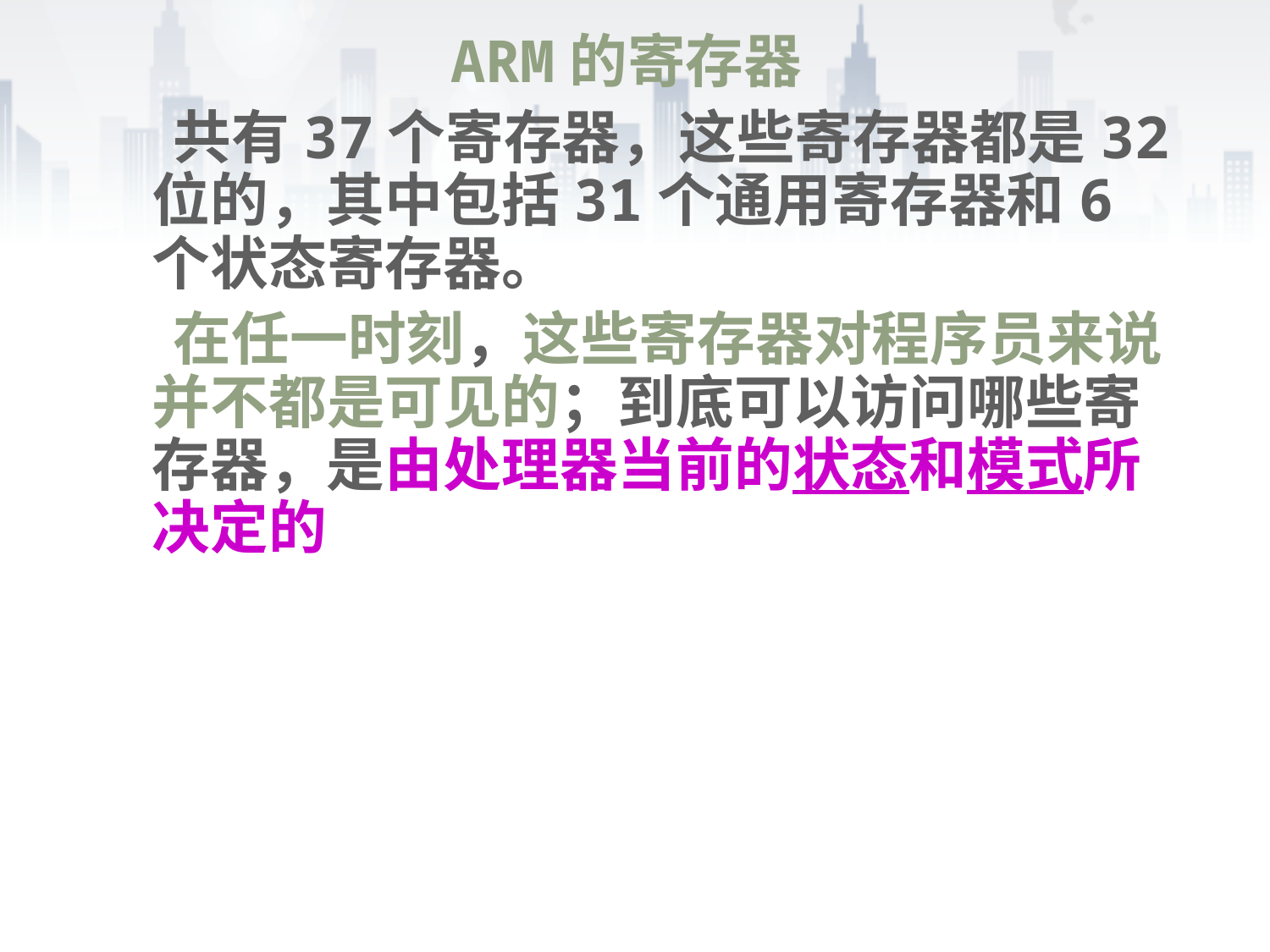

ARM的寄存器
       共有37个寄存器，这些寄存器都是32位的，其中包括31个通用寄存器和6个状态寄存器。
       在任一时刻，这些寄存器对程序员来说并不都是可见的；到底可以访问哪些寄存器，是由处理器当前的状态和模式所决定的